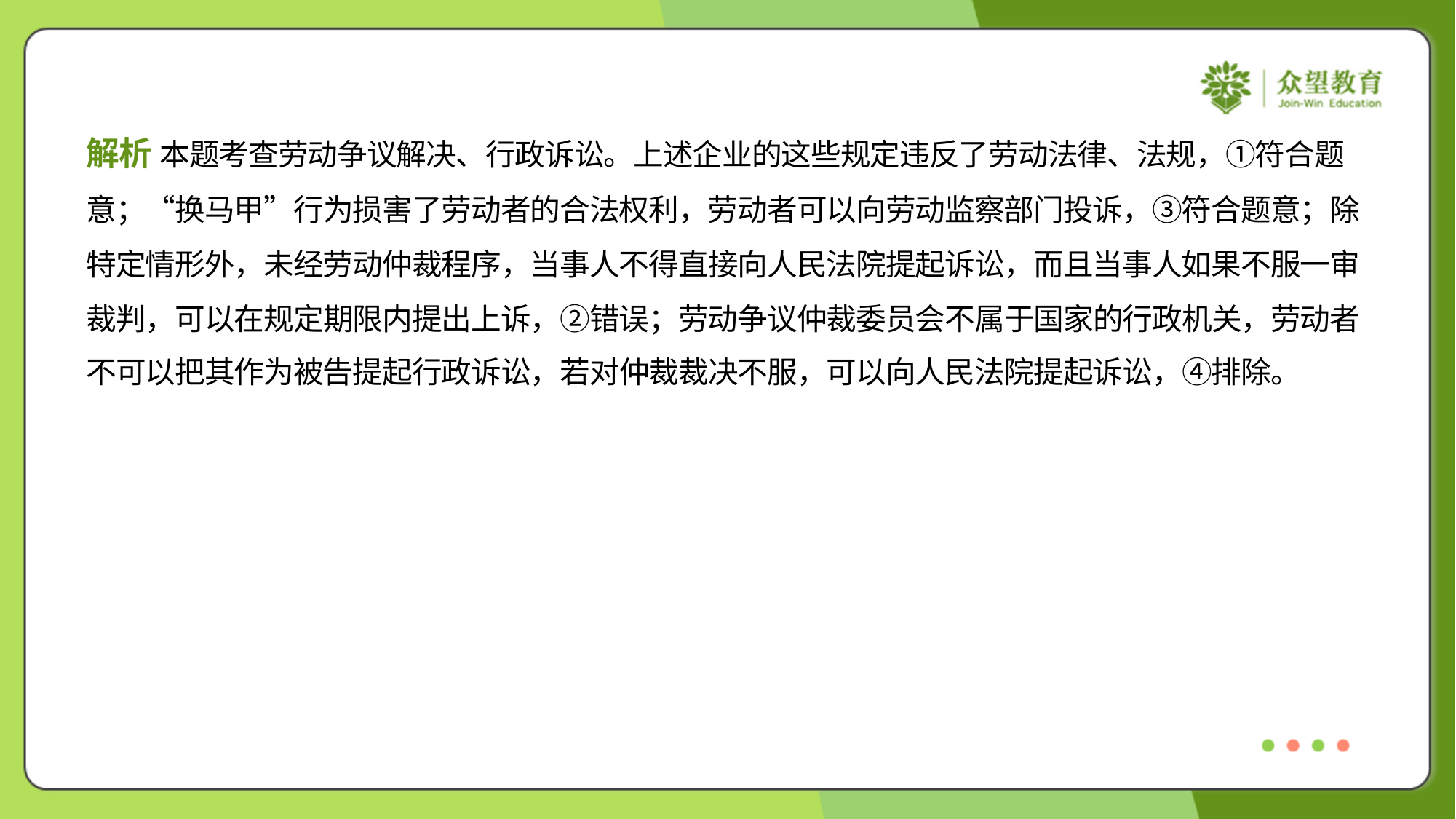

解析 本题考查劳动争议解决、行政诉讼。上述企业的这些规定违反了劳动法律、法规，①符合题
意；“换马甲”行为损害了劳动者的合法权利，劳动者可以向劳动监察部门投诉，③符合题意；除
特定情形外，未经劳动仲裁程序，当事人不得直接向人民法院提起诉讼，而且当事人如果不服一审
裁判，可以在规定期限内提出上诉，②错误；劳动争议仲裁委员会不属于国家的行政机关，劳动者
不可以把其作为被告提起行政诉讼，若对仲裁裁决不服，可以向人民法院提起诉讼，④排除。